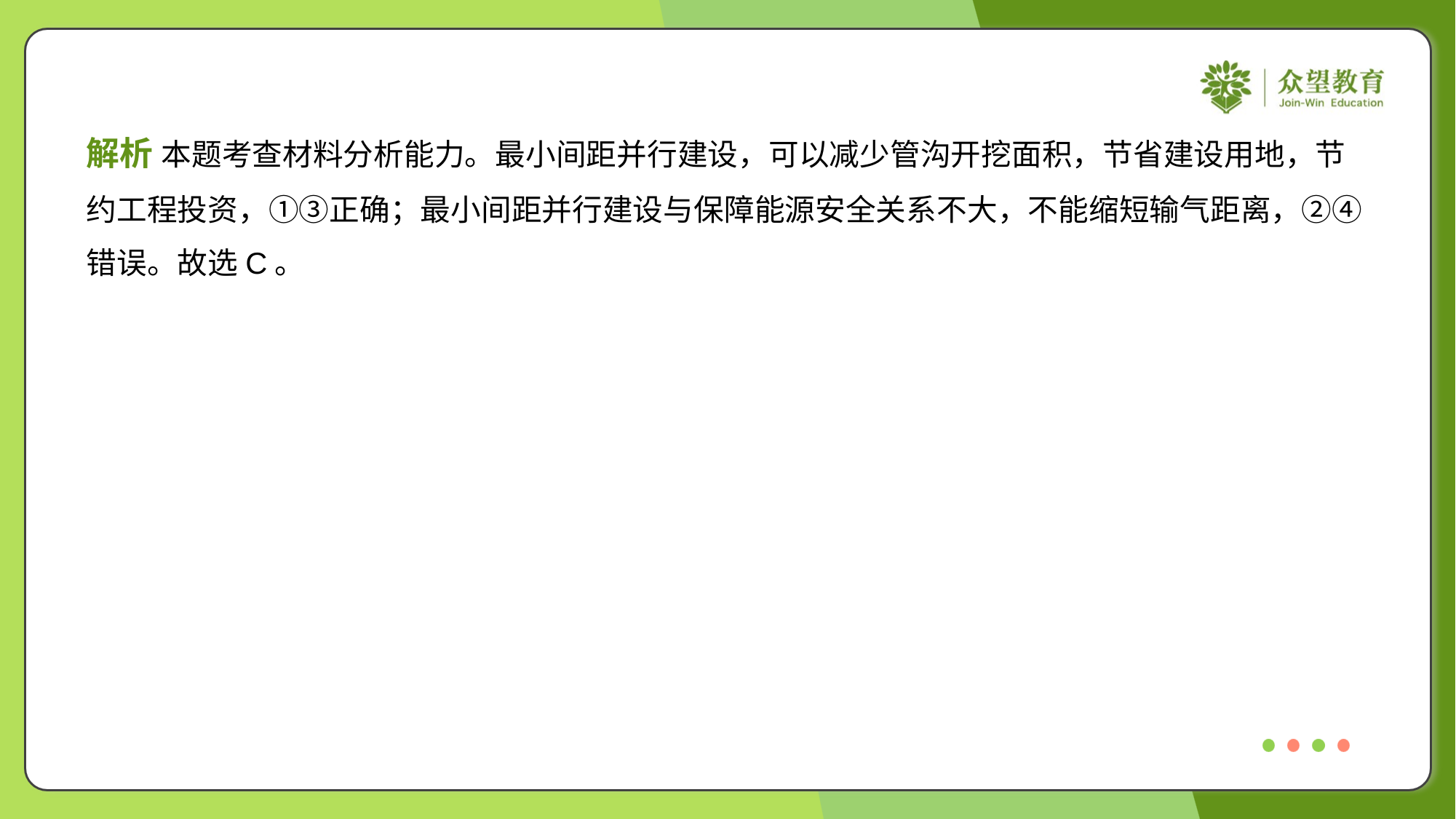

解析 本题考查材料分析能力。最小间距并行建设，可以减少管沟开挖面积，节省建设用地，节
约工程投资，①③正确；最小间距并行建设与保障能源安全关系不大，不能缩短输气距离，②④
错误。故选C。